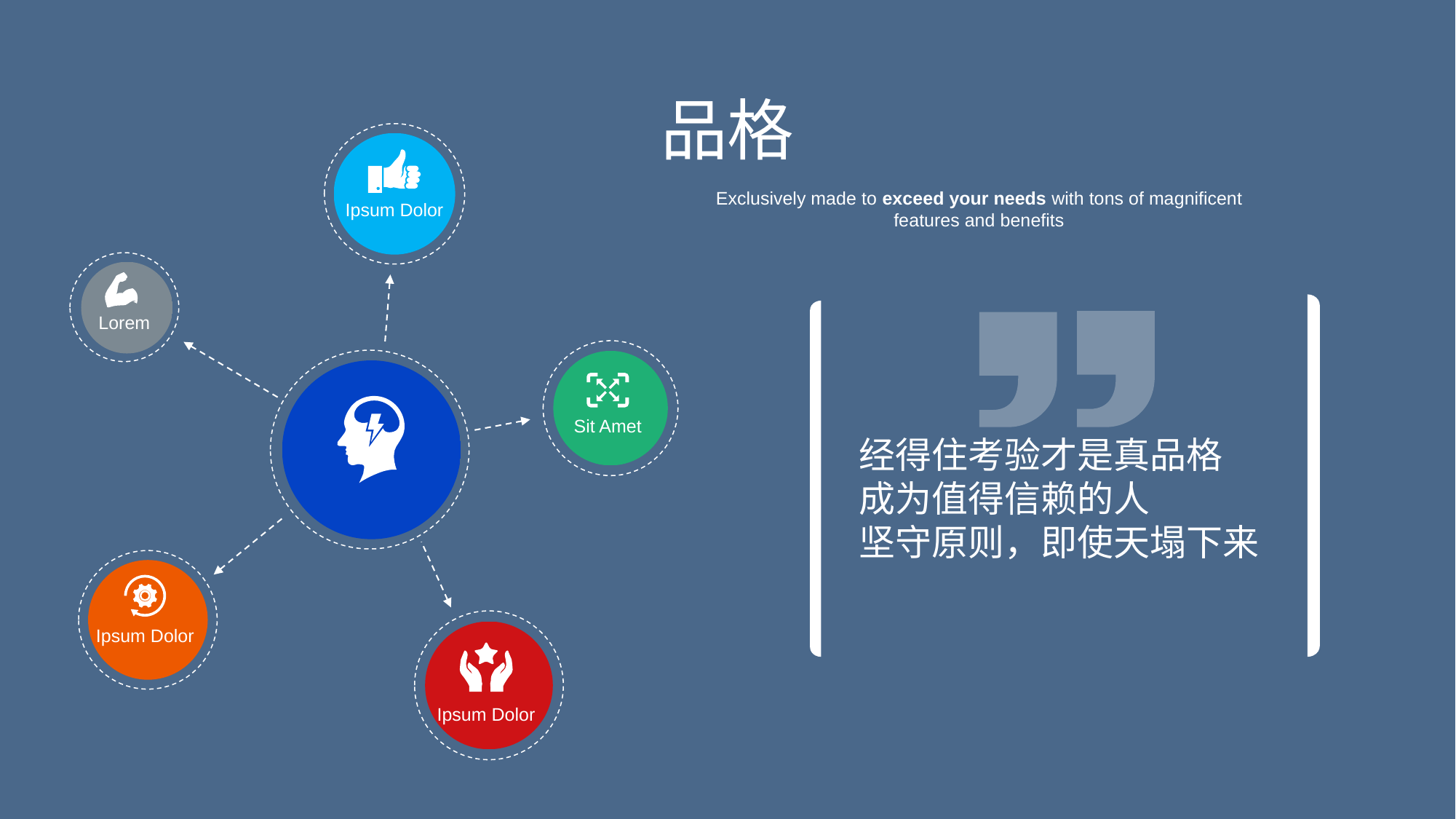

# 品格

Exclusively made to exceed your needs with tons of magnificent features and benefits
Ipsum Dolor

Lorem

Sit Amet
经得住考验才是真品格
成为值得信赖的人
坚守原则，即使天塌下来

Ipsum Dolor

Ipsum Dolor